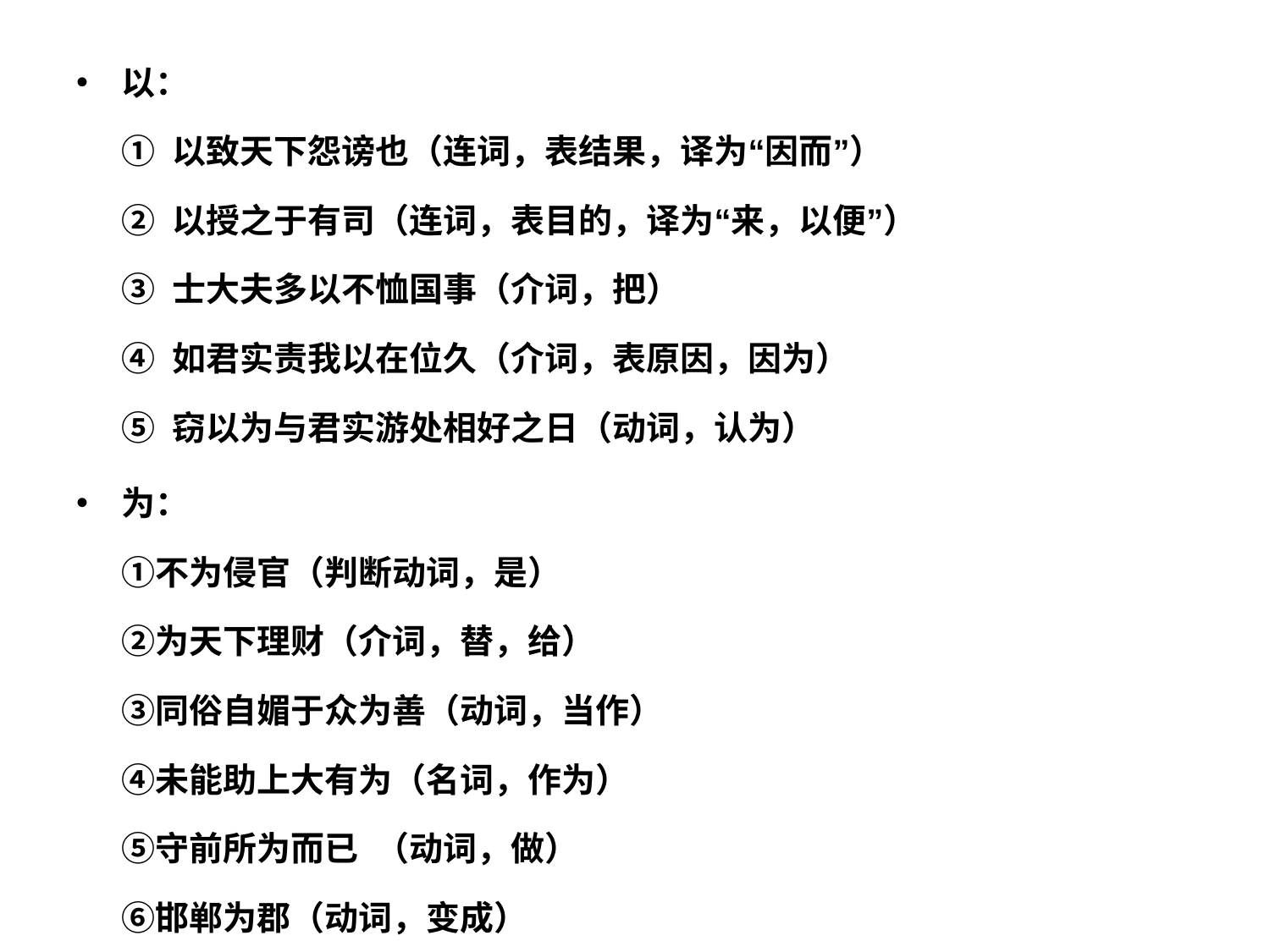

#
以：
① 以致天下怨谤也（连词，表结果，译为“因而”）
② 以授之于有司（连词，表目的，译为“来，以便”）
③ 士大夫多以不恤国事（介词，把） 
④ 如君实责我以在位久（介词，表原因，因为）
⑤ 窃以为与君实游处相好之日（动词，认为）
为：
①不为侵官（判断动词，是）
②为天下理财（介词，替，给）
③同俗自媚于众为善（动词，当作）
④未能助上大有为（名词，作为）
⑤守前所为而已 （动词，做）
⑥邯郸为郡（动词，变成）